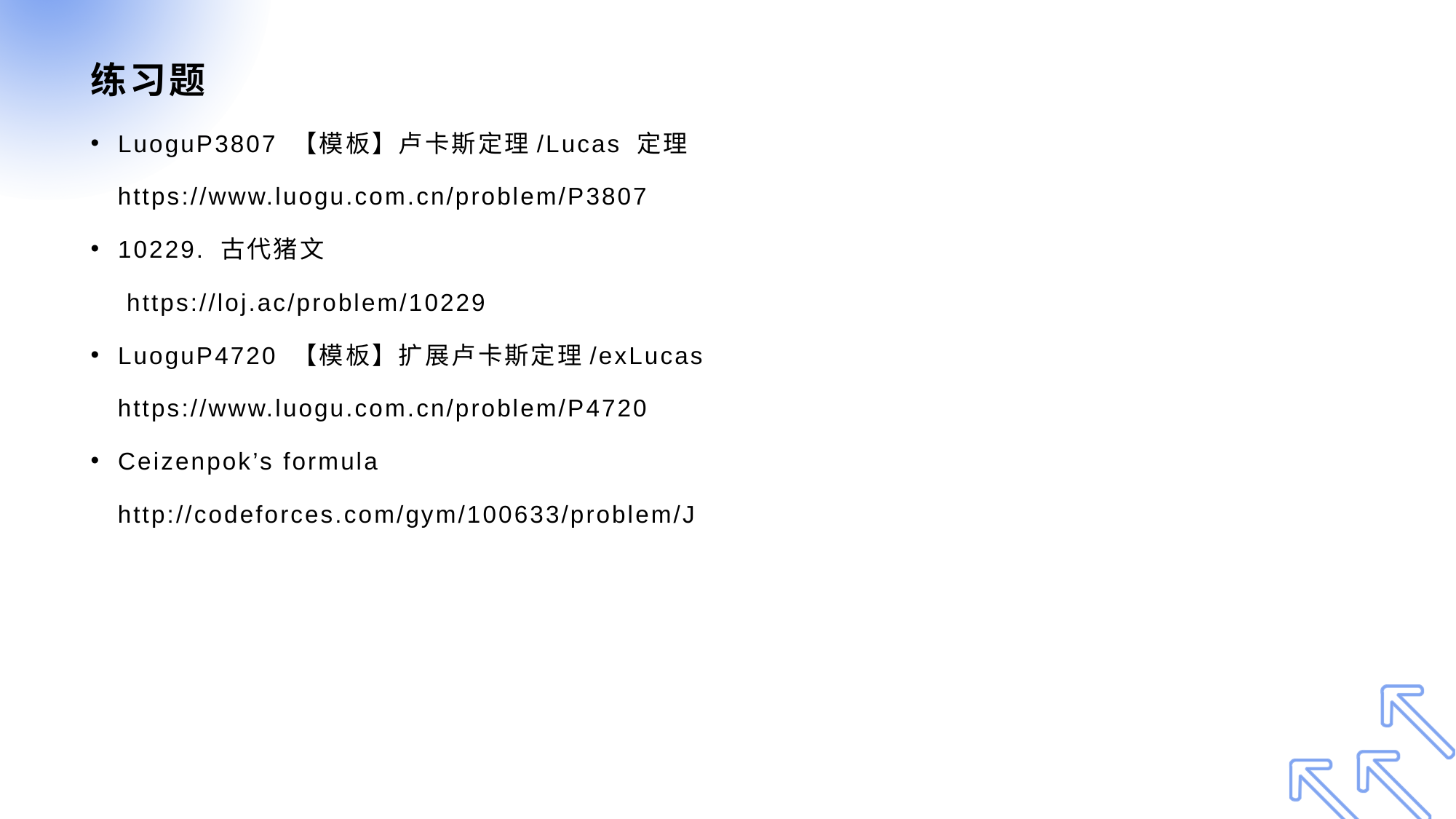

# 练习题
LuoguP3807 【模板】卢卡斯定理/Lucas 定理
   https://www.luogu.com.cn/problem/P3807
10229. 古代猪文
    https://loj.ac/problem/10229
LuoguP4720 【模板】扩展卢卡斯定理/exLucas
   https://www.luogu.com.cn/problem/P4720
Ceizenpok’s formula
   http://codeforces.com/gym/100633/problem/J